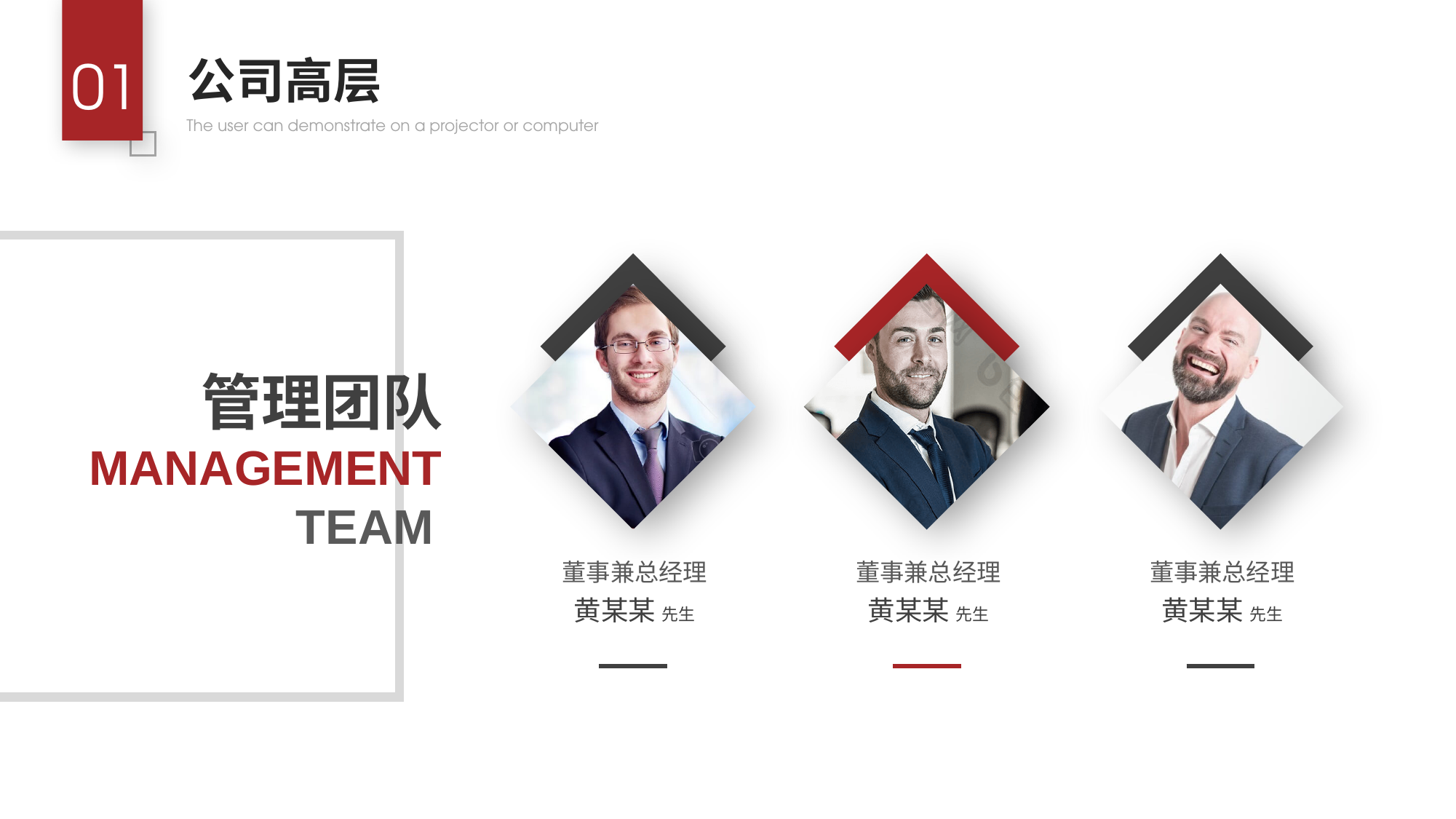

01
公司高层
The user can demonstrate on a projector or computer

董事兼总经理
黄某某 先生

董事兼总经理
黄某某 先生

董事兼总经理
黄某某 先生
管理团队
MANAGEMENT
TEAM